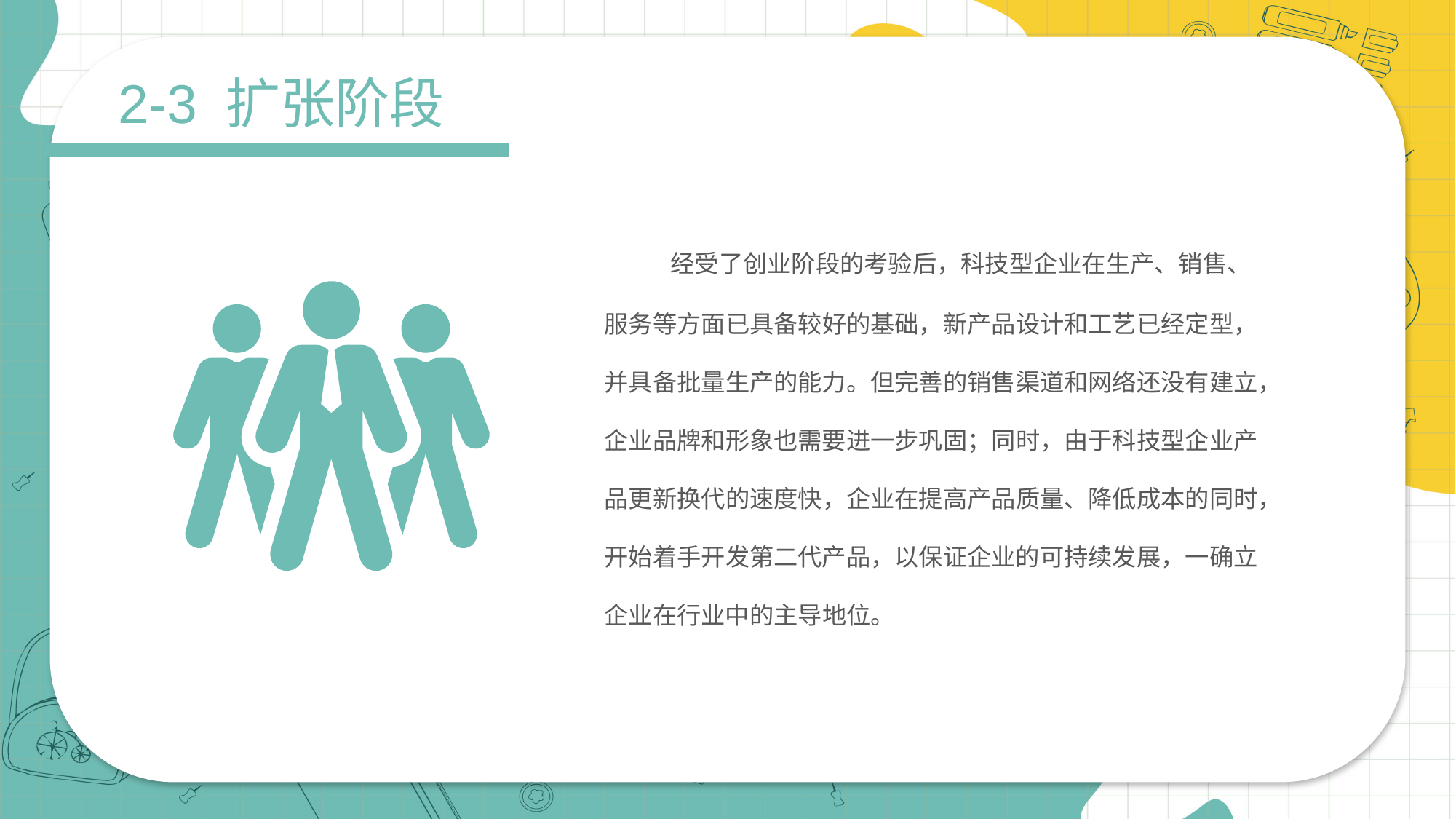

2-3 扩张阶段

       经受了创业阶段的考验后，科技型企业在生产、销售、服务等方面已具备较好的基础，新产品设计和工艺已经定型，并具备批量生产的能力。但完善的销售渠道和网络还没有建立，企业品牌和形象也需要进一步巩固；同时，由于科技型企业产品更新换代的速度快，企业在提高产品质量、降低成本的同时，开始着手开发第二代产品，以保证企业的可持续发展，一确立企业在行业中的主导地位。